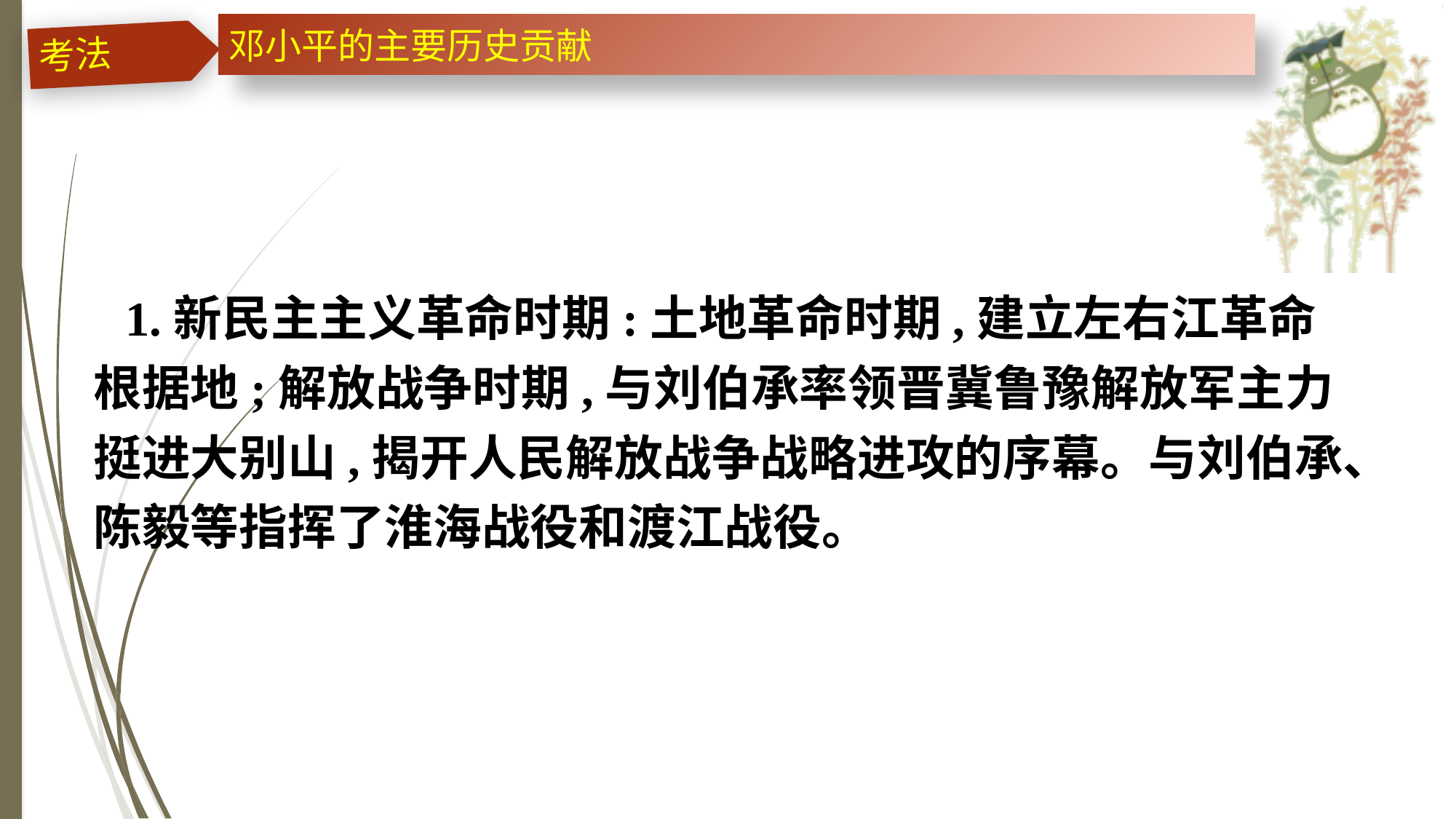

邓小平的主要历史贡献
考法
1.新民主主义革命时期:土地革命时期,建立左右江革命根据地;解放战争时期,与刘伯承率领晋冀鲁豫解放军主力挺进大别山,揭开人民解放战争战略进攻的序幕。与刘伯承、陈毅等指挥了淮海战役和渡江战役。